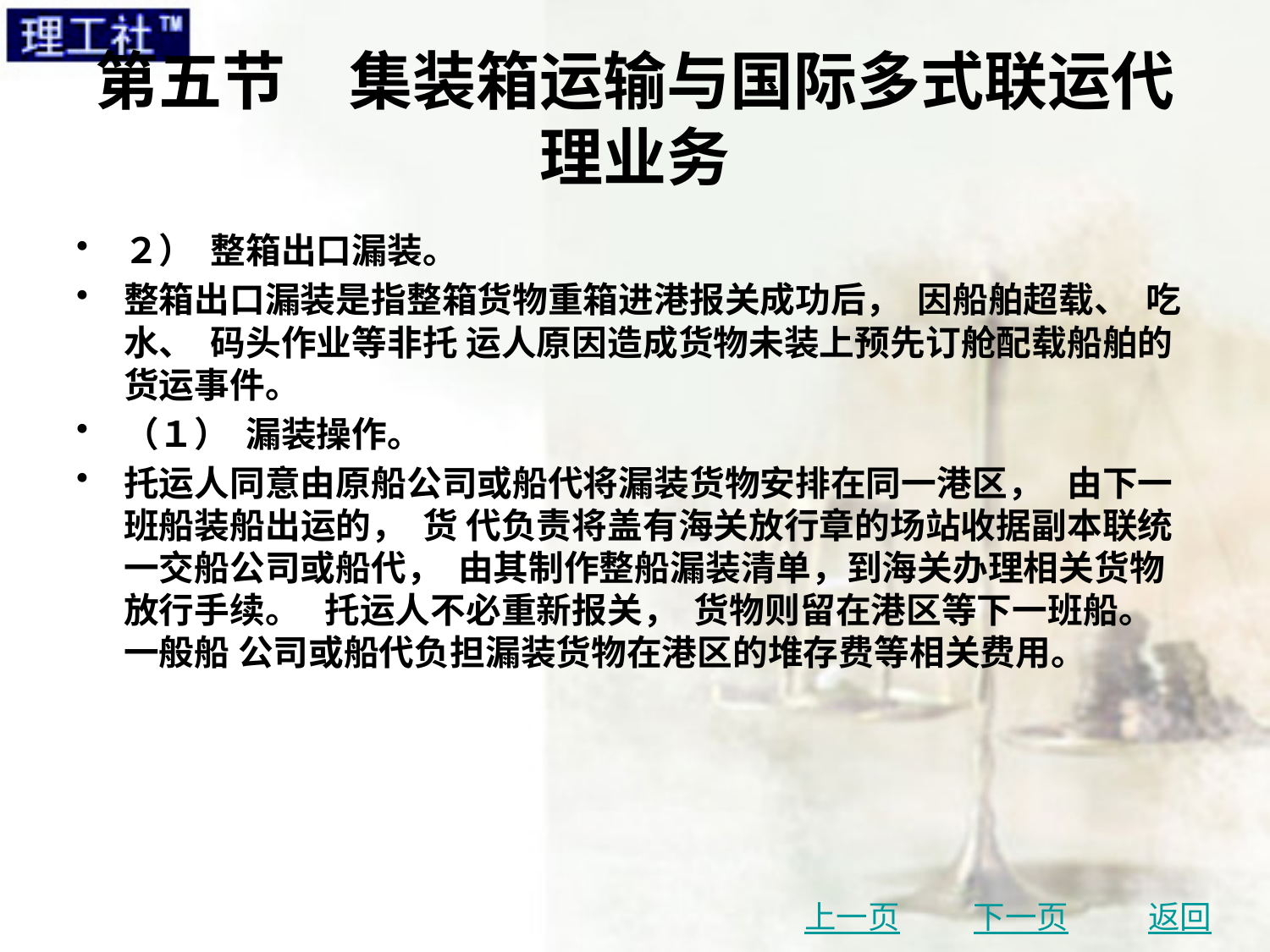

# 第五节　集装箱运输与国际多式联运代理业务
２）  整箱出口漏装。
整箱出口漏装是指整箱货物重箱进港报关成功后，  因船舶超载、  吃水、  码头作业等非托 运人原因造成货物未装上预先订舱配载船舶的货运事件。
（１）  漏装操作。
托运人同意由原船公司或船代将漏装货物安排在同一港区，   由下一班船装船出运的，  货 代负责将盖有海关放行章的场站收据副本联统一交船公司或船代，  由其制作整船漏装清单，到海关办理相关货物放行手续。   托运人不必重新报关，  货物则留在港区等下一班船。  一般船 公司或船代负担漏装货物在港区的堆存费等相关费用。

上一页
下一页
返回